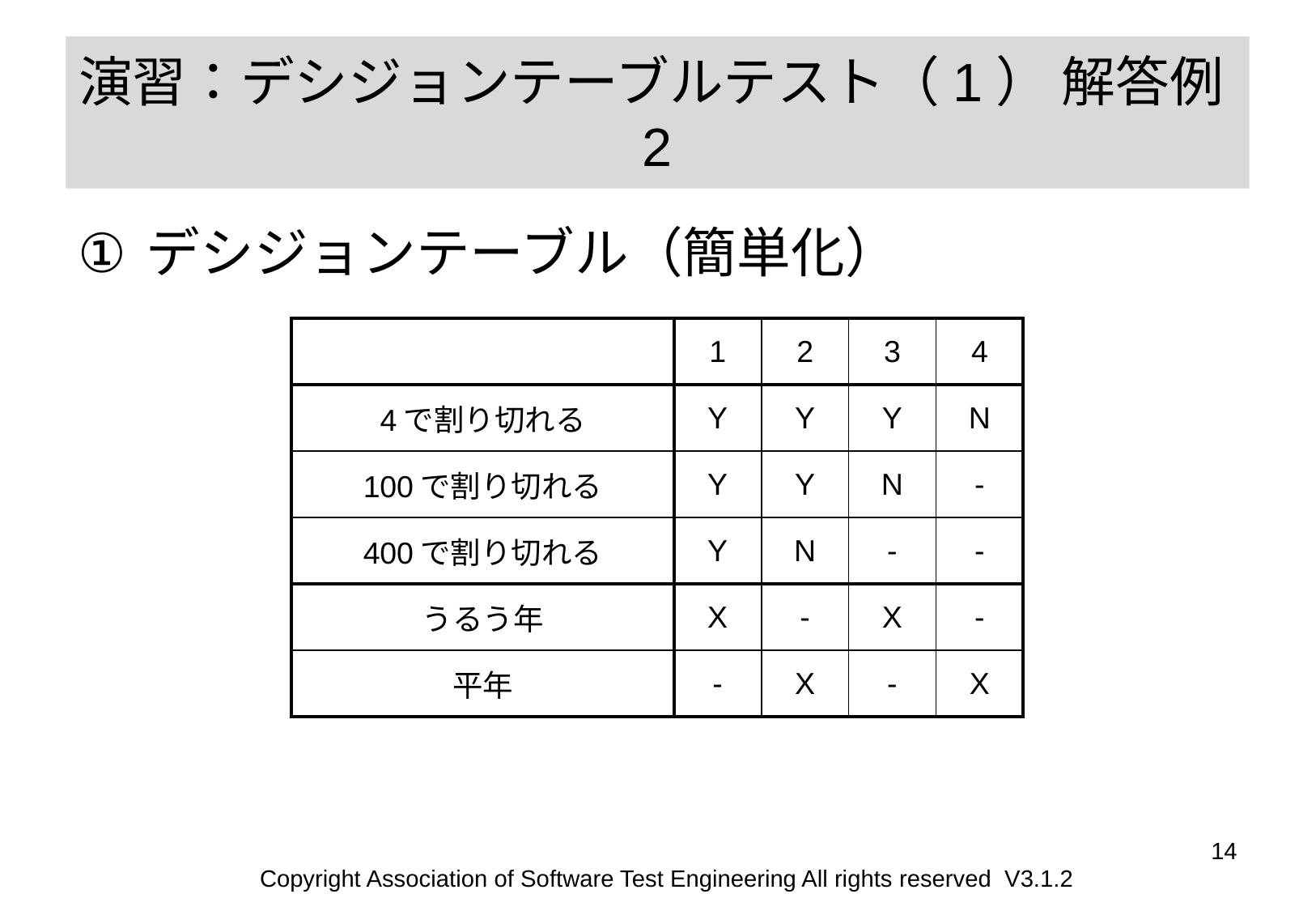

# 演習：デシジョンテーブルテスト（1） 解答例2
デシジョンテーブル（簡単化）
|  | 1 | 2 | 3 | 4 |
| --- | --- | --- | --- | --- |
| 4で割り切れる | Y | Y | Y | N |
| 100で割り切れる | Y | Y | N | - |
| 400で割り切れる | Y | N | - | - |
| うるう年 | X | - | X | - |
| 平年 | - | X | - | X |
14
Copyright Association of Software Test Engineering All rights reserved  V3.1.2